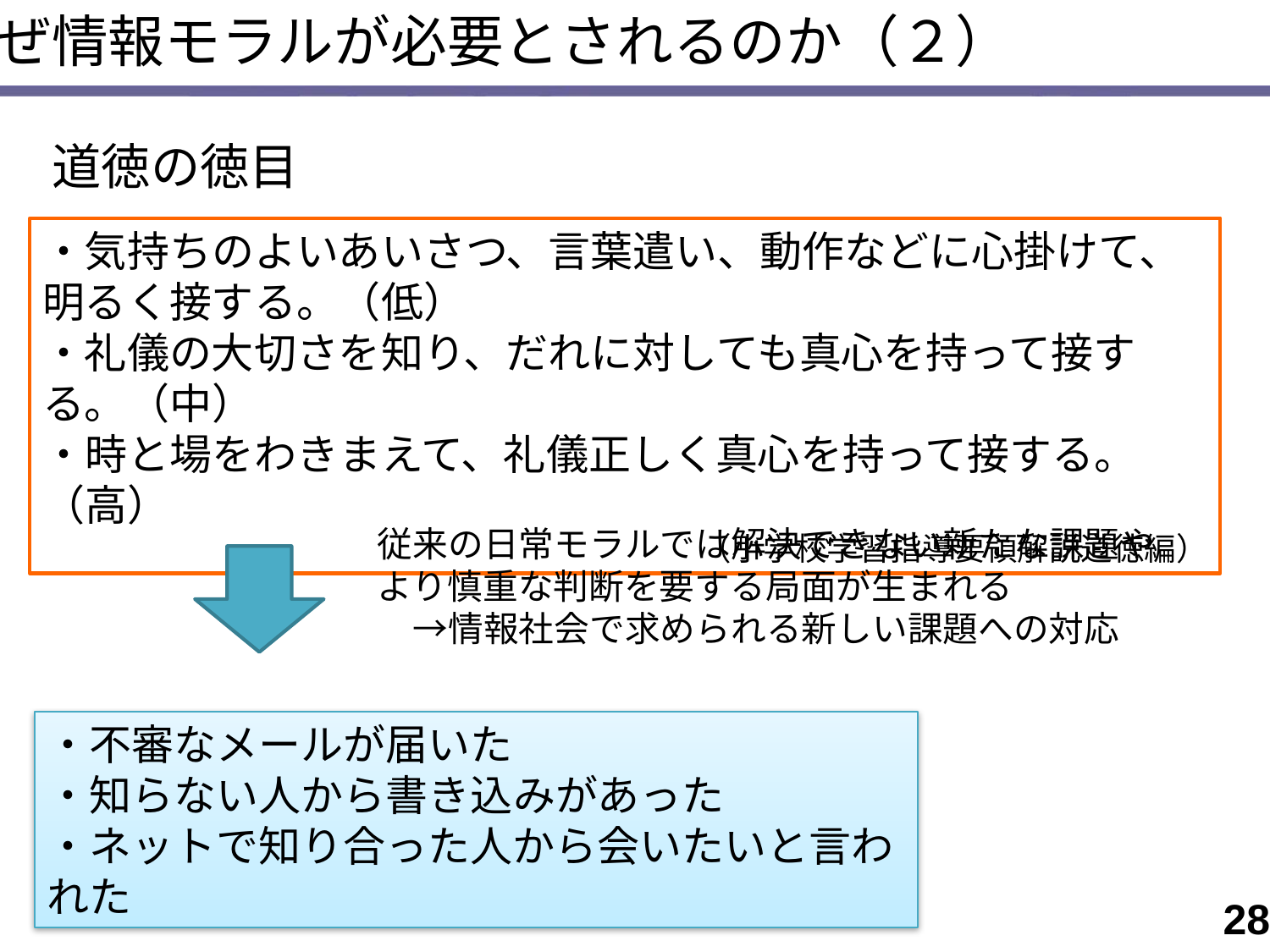

なぜ情報モラルが必要とされるのか（２）
道徳の徳目
・気持ちのよいあいさつ、言葉遣い、動作などに心掛けて、明るく接する。（低）
・礼儀の大切さを知り、だれに対しても真心を持って接する。（中）
・時と場をわきまえて、礼儀正しく真心を持って接する。（高）
（小学校学習指導要領解説道徳編）
従来の日常モラルでは解決できない新たな課題や
より慎重な判断を要する局面が生まれる
　→情報社会で求められる新しい課題への対応

・不審なメールが届いた
・知らない人から書き込みがあった
・ネットで知り合った人から会いたいと言われた
28